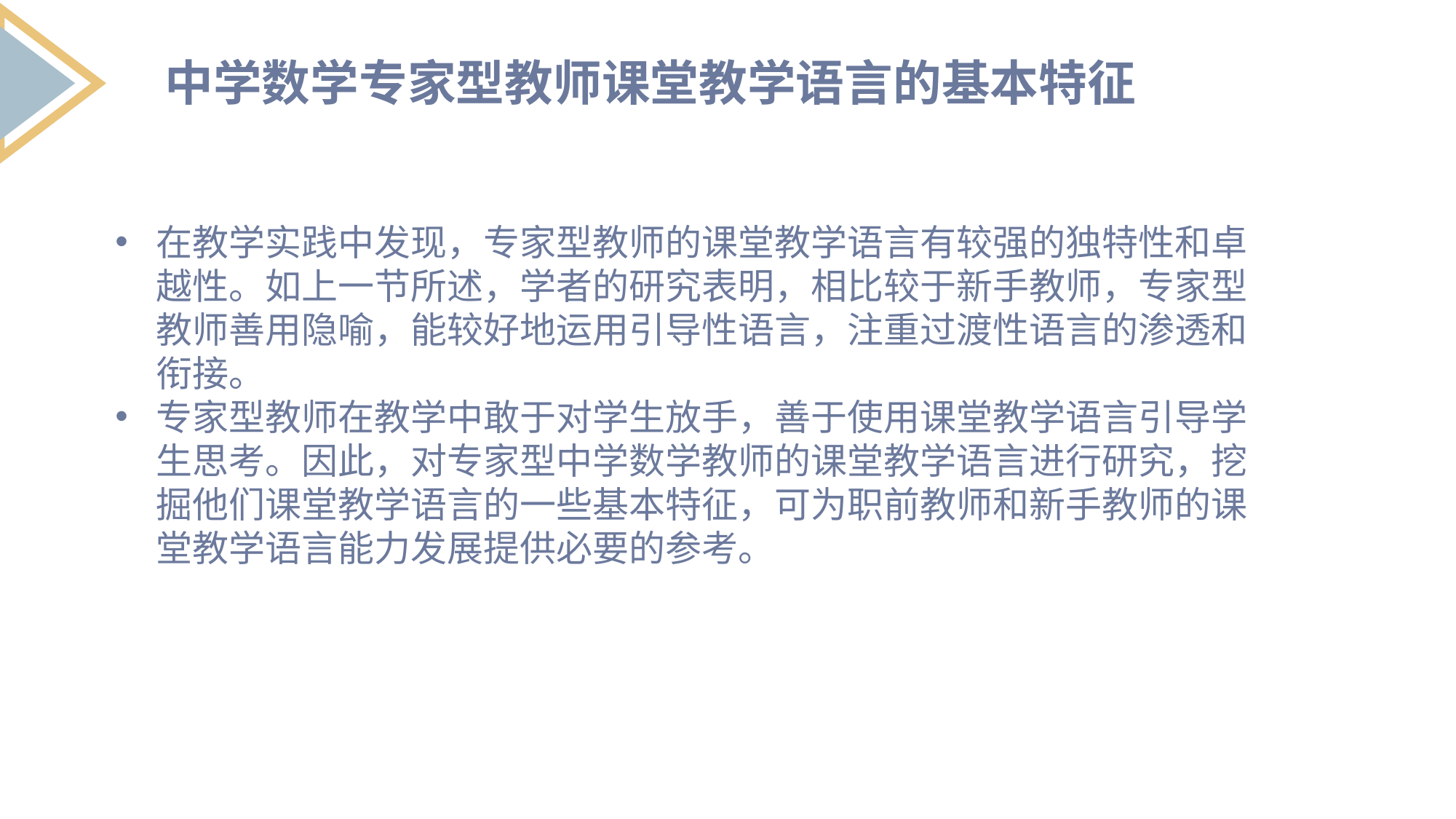

中学数学专家型教师课堂教学语言的基本特征

在教学实践中发现，专家型教师的课堂教学语言有较强的独特性和卓越性。如上一节所述，学者的研究表明，相比较于新手教师，专家型教师善用隐喻，能较好地运用引导性语言，注重过渡性语言的渗透和衔接。
专家型教师在教学中敢于对学生放手，善于使用课堂教学语言引导学生思考。因此，对专家型中学数学教师的课堂教学语言进行研究，挖掘他们课堂教学语言的一些基本特征，可为职前教师和新手教师的课堂教学语言能力发展提供必要的参考。